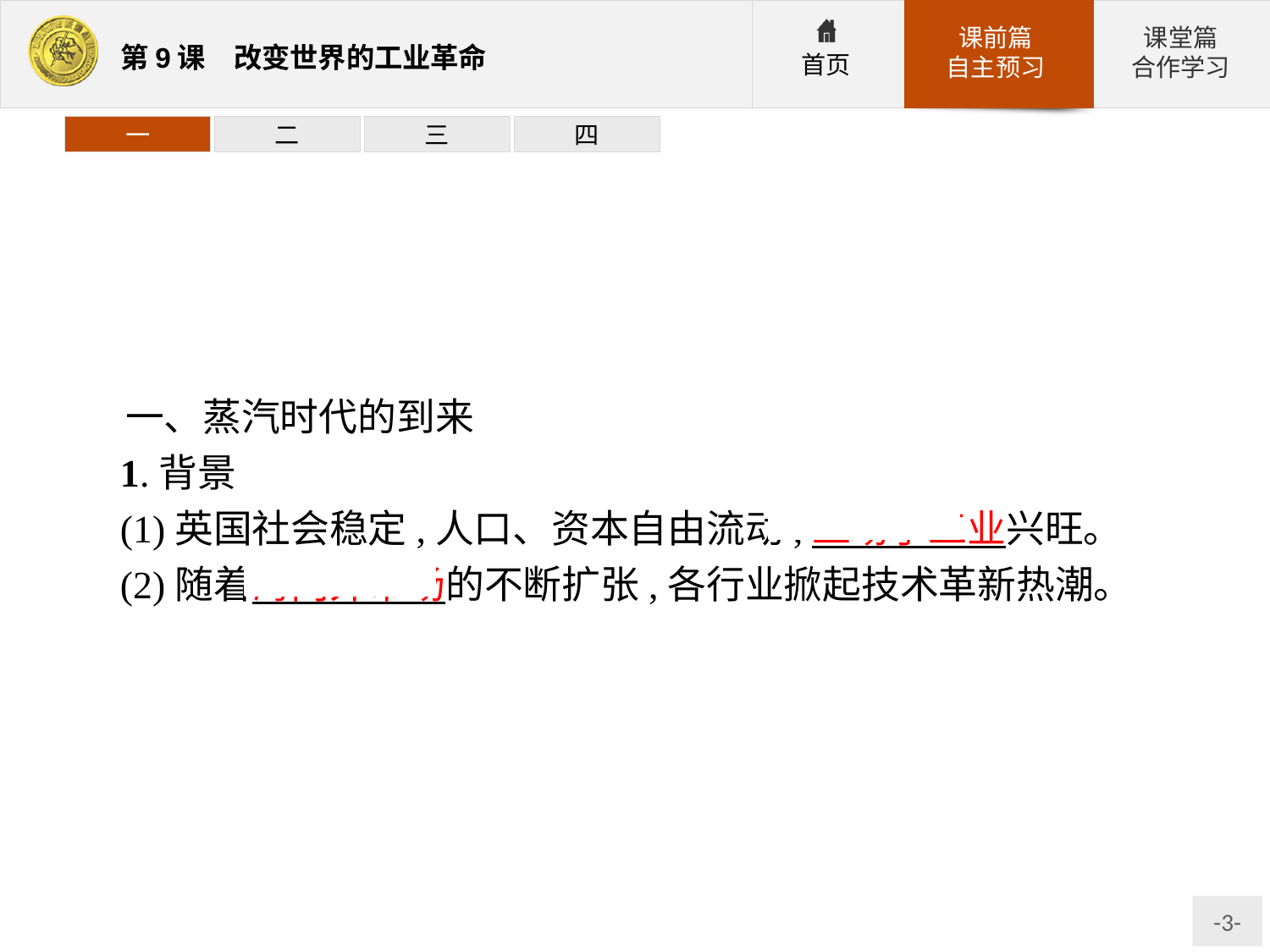

一
二
三
四
一、蒸汽时代的到来
1.背景
(1)英国社会稳定,人口、资本自由流动,工场手工业兴旺。
(2)随着海内外市场的不断扩张,各行业掀起技术革新热潮。